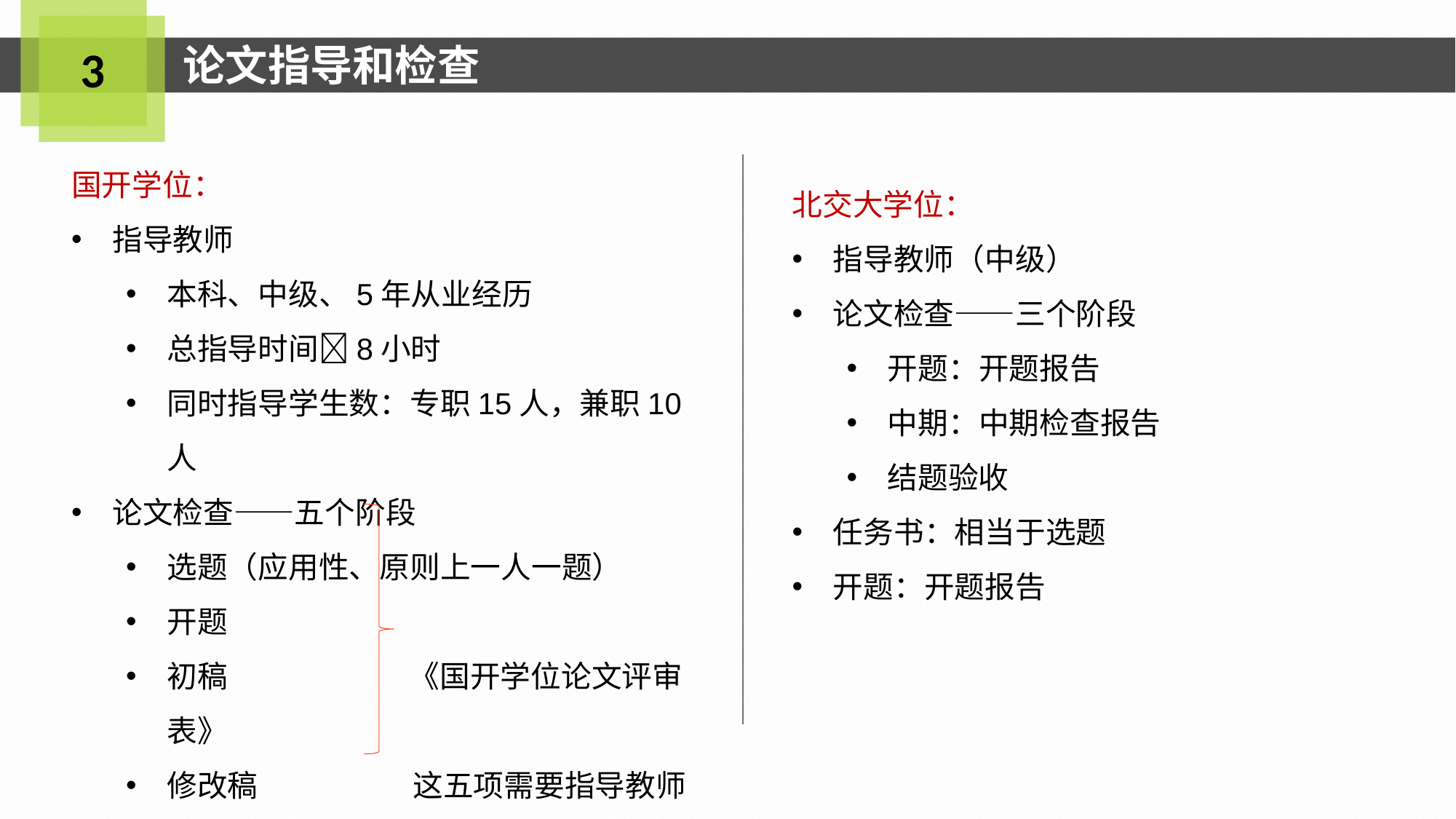

论文指导和检查
3

国开学位：
指导教师
本科、中级、5年从业经历
总指导时间≥8小时
同时指导学生数：专职15人，兼职10人
论文检查——五个阶段
选题（应用性、原则上一人一题）
开题
初稿                           《国开学位论文评审表》
修改稿                       这五项需要指导教师
终稿                            填写时间和内容
北交大学位：
指导教师（中级）
论文检查——三个阶段
开题：开题报告
中期：中期检查报告
结题验收
任务书：相当于选题
开题：开题报告